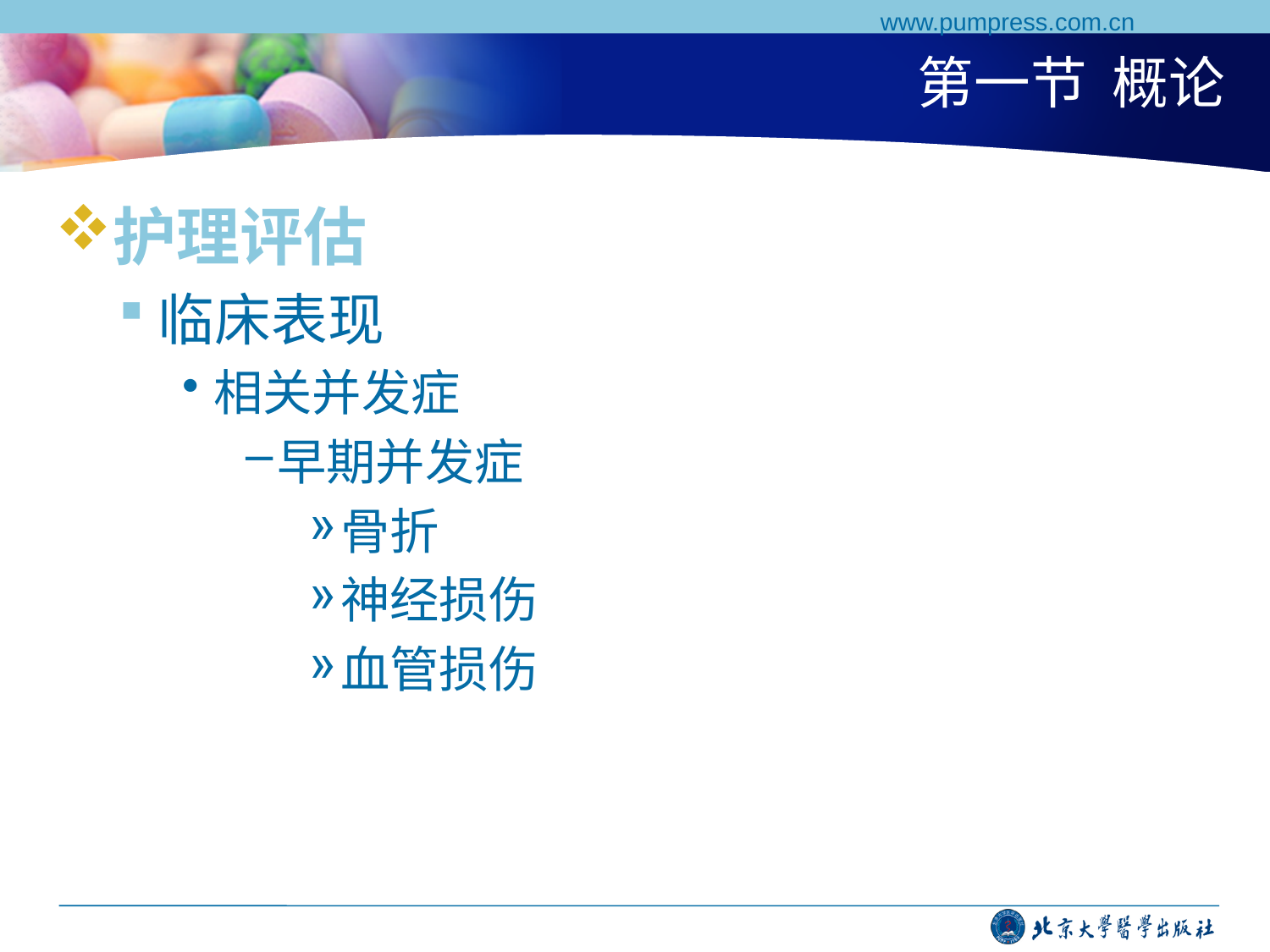

www.pumpress.com.cn
# 第一节  概论
护理评估
临床表现
相关并发症
早期并发症
骨折
神经损伤
血管损伤